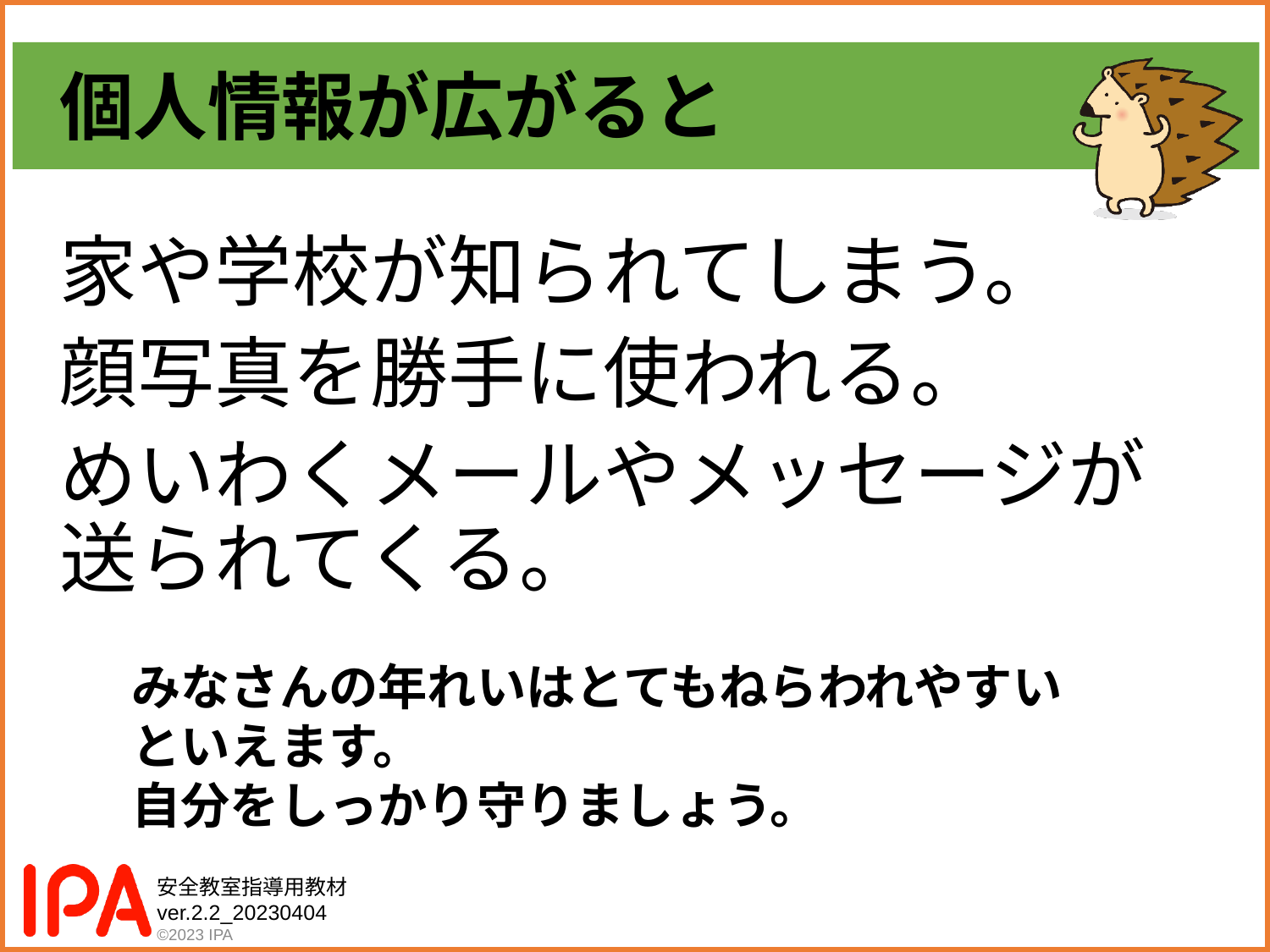

個人情報が広がると
家や学校が知られてしまう。
顔写真を勝手に使われる。
めいわくメールやメッセージが
送られてくる。

みなさんの年れいはとてもねらわれやすい
といえます。
自分をしっかり守りましょう。